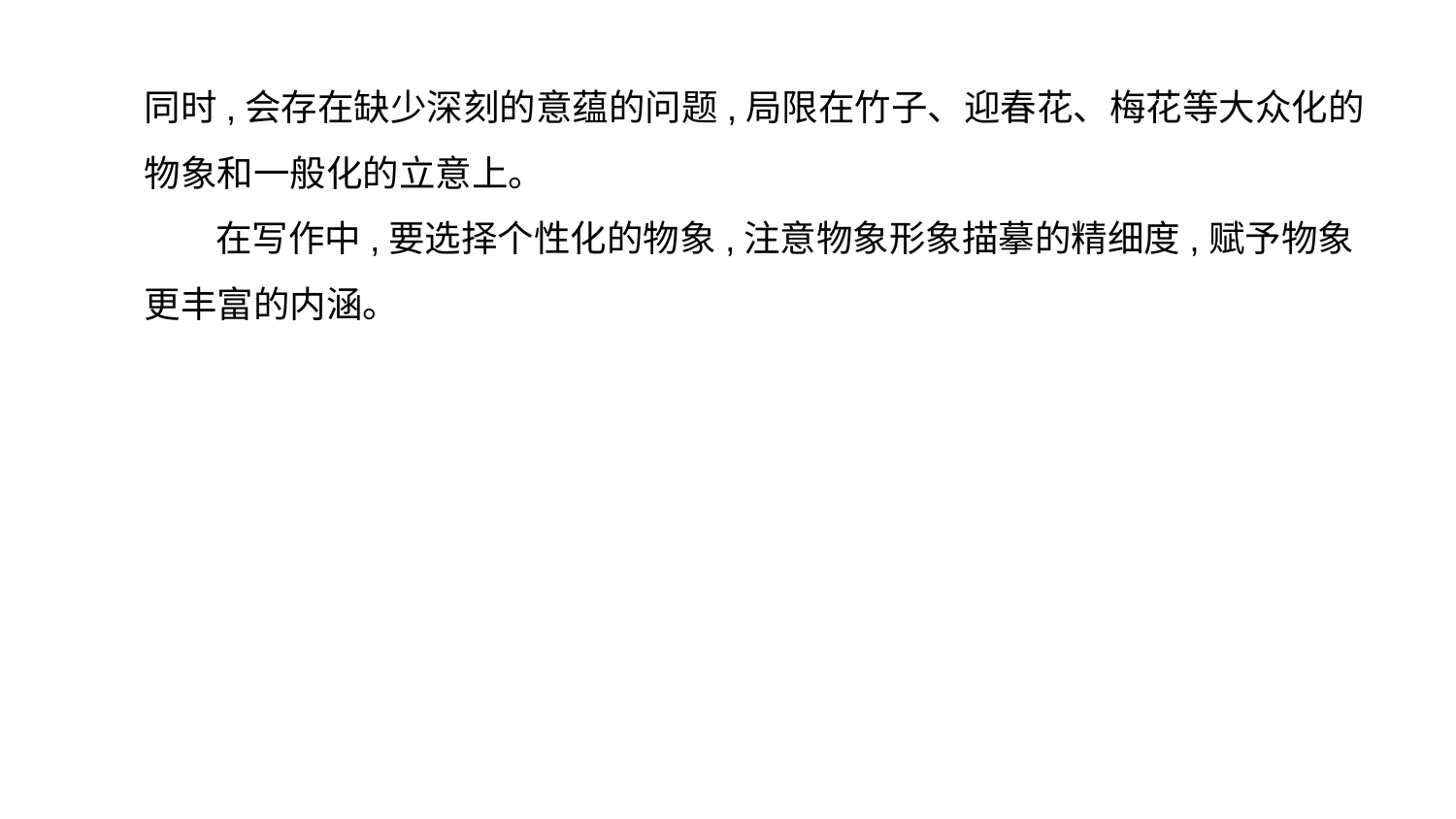

同时,会存在缺少深刻的意蕴的问题,局限在竹子、迎春花、梅花等大众化的物象和一般化的立意上。
在写作中,要选择个性化的物象,注意物象形象描摹的精细度,赋予物象更丰富的内涵。